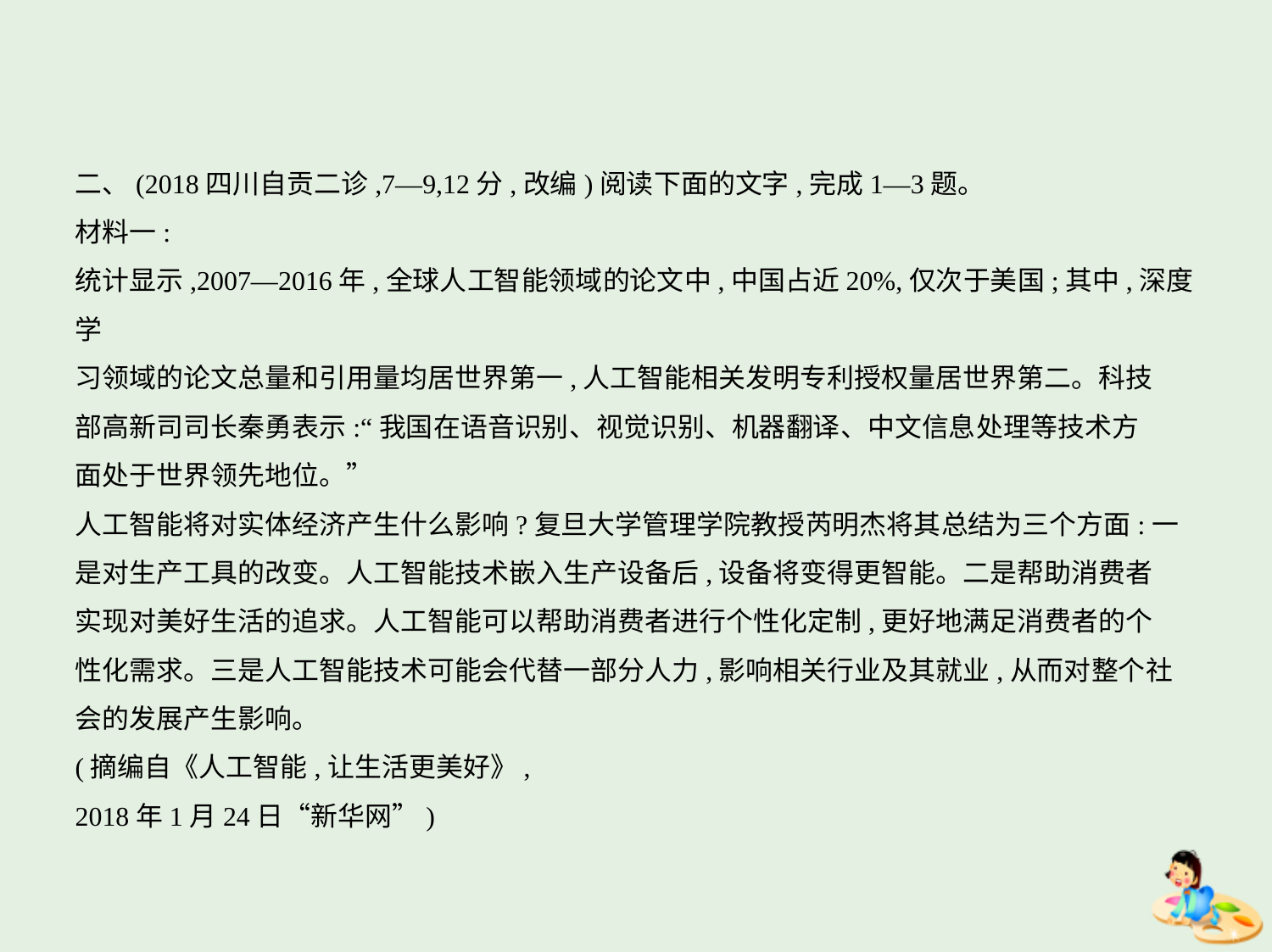

二、(2018四川自贡二诊,7—9,12分,改编)阅读下面的文字,完成1—3题。
材料一:
统计显示,2007—2016年,全球人工智能领域的论文中,中国占近20%,仅次于美国;其中,深度学
习领域的论文总量和引用量均居世界第一,人工智能相关发明专利授权量居世界第二。科技
部高新司司长秦勇表示:“我国在语音识别、视觉识别、机器翻译、中文信息处理等技术方
面处于世界领先地位。”
人工智能将对实体经济产生什么影响?复旦大学管理学院教授芮明杰将其总结为三个方面:一
是对生产工具的改变。人工智能技术嵌入生产设备后,设备将变得更智能。二是帮助消费者
实现对美好生活的追求。人工智能可以帮助消费者进行个性化定制,更好地满足消费者的个
性化需求。三是人工智能技术可能会代替一部分人力,影响相关行业及其就业,从而对整个社
会的发展产生影响。
(摘编自《人工智能,让生活更美好》,
2018年1月24日“新华网”)